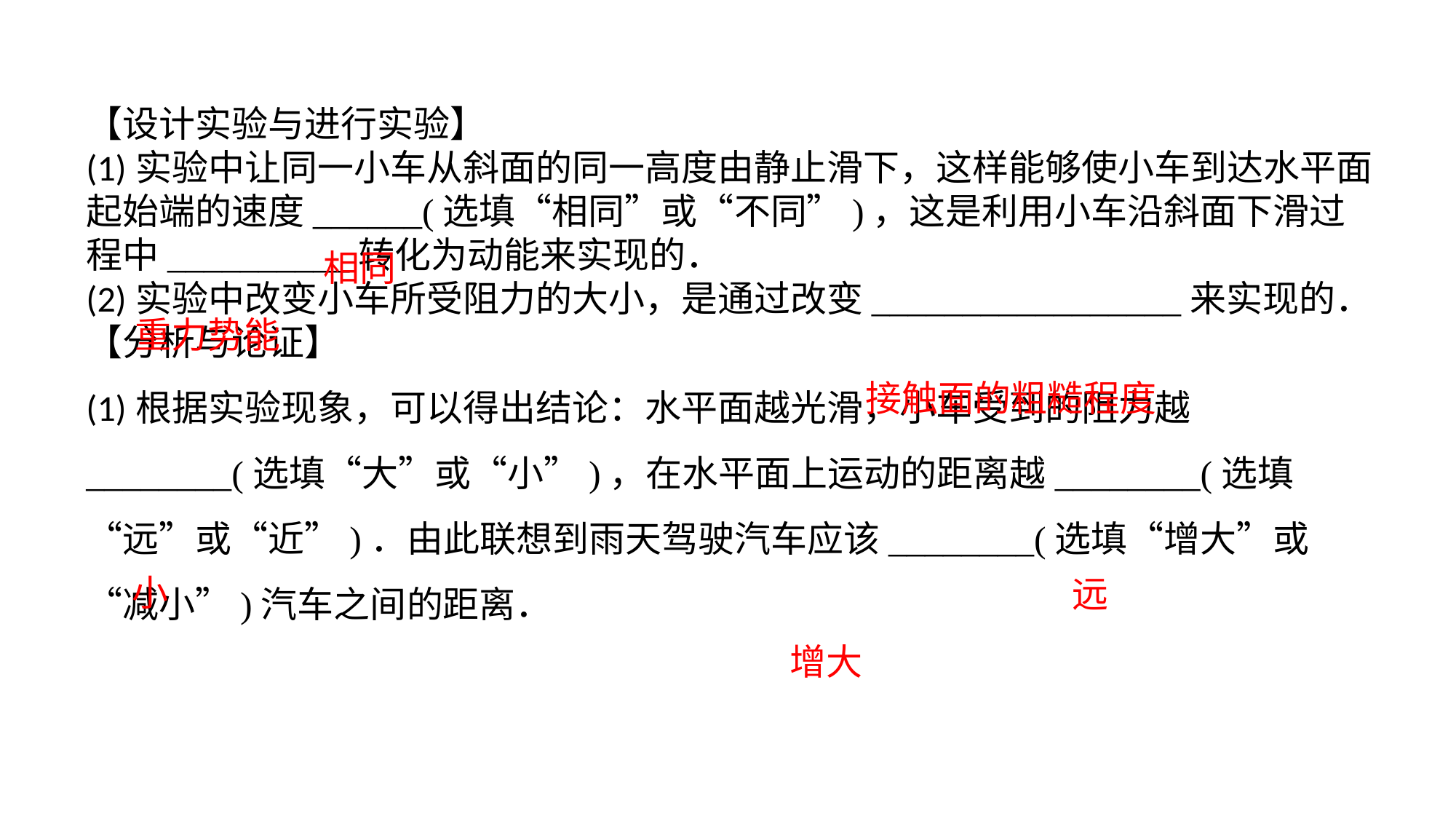

【设计实验与进行实验】(1)实验中让同一小车从斜面的同一高度由静止滑下，这样能够使小车到达水平面起始端的速度______(选填“相同”或“不同”)，这是利用小车沿斜面下滑过程中__________转化为动能来实现的．(2)实验中改变小车所受阻力的大小，是通过改变_________________来实现的．【分析与论证】(1)根据实验现象，可以得出结论：水平面越光滑，小车受到的阻力越________(选填“大”或“小”)，在水平面上运动的距离越________(选填“远”或“近”)．由此联想到雨天驾驶汽车应该________(选填“增大”或“减小”)汽车之间的距离．
相同
重力势能
接触面的粗糙程度
小
远
增大